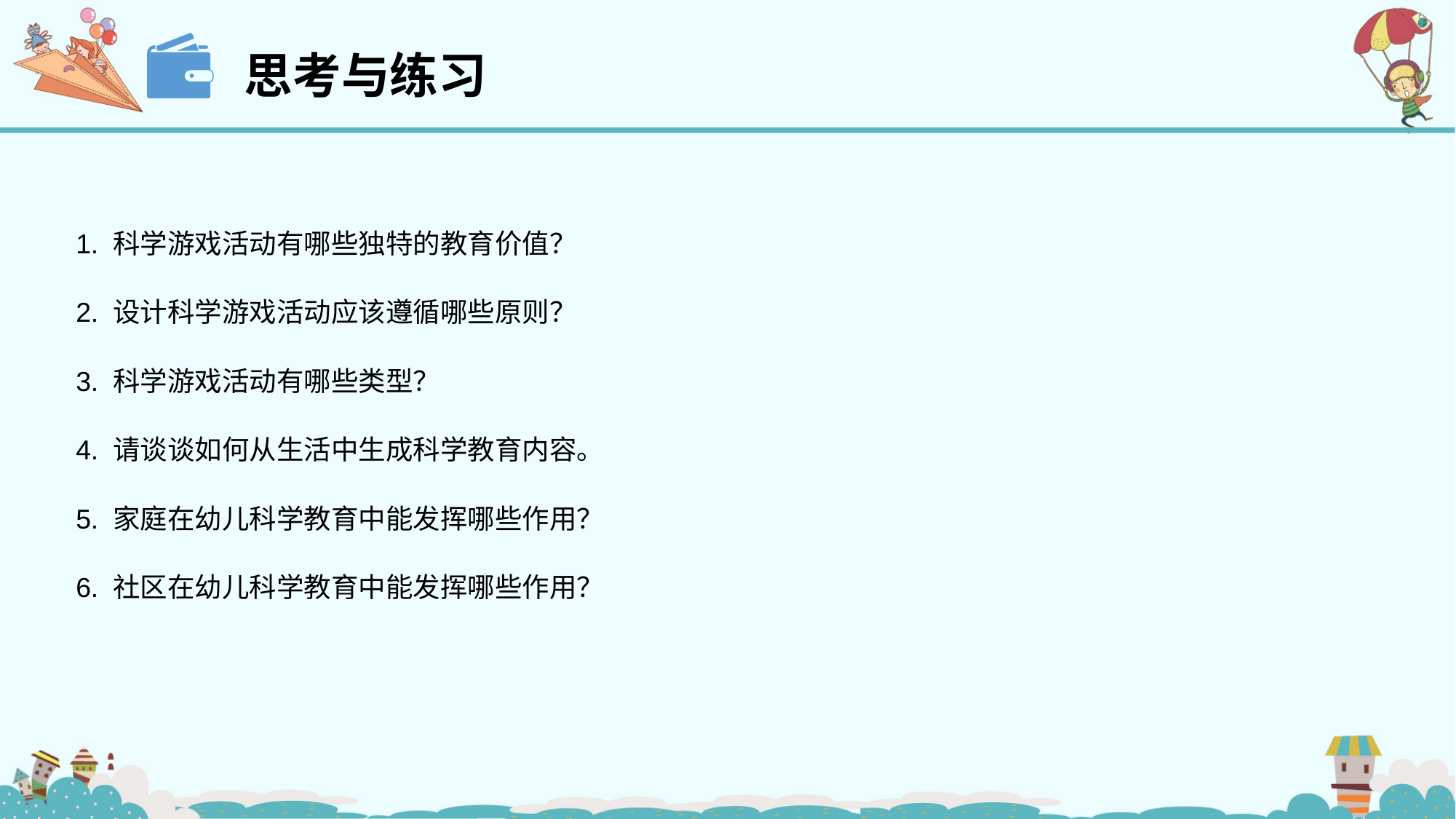

思考与练习

1. 科学游戏活动有哪些独特的教育价值？
2. 设计科学游戏活动应该遵循哪些原则？
3. 科学游戏活动有哪些类型？
4. 请谈谈如何从生活中生成科学教育内容。
5. 家庭在幼儿科学教育中能发挥哪些作用？
6. 社区在幼儿科学教育中能发挥哪些作用？